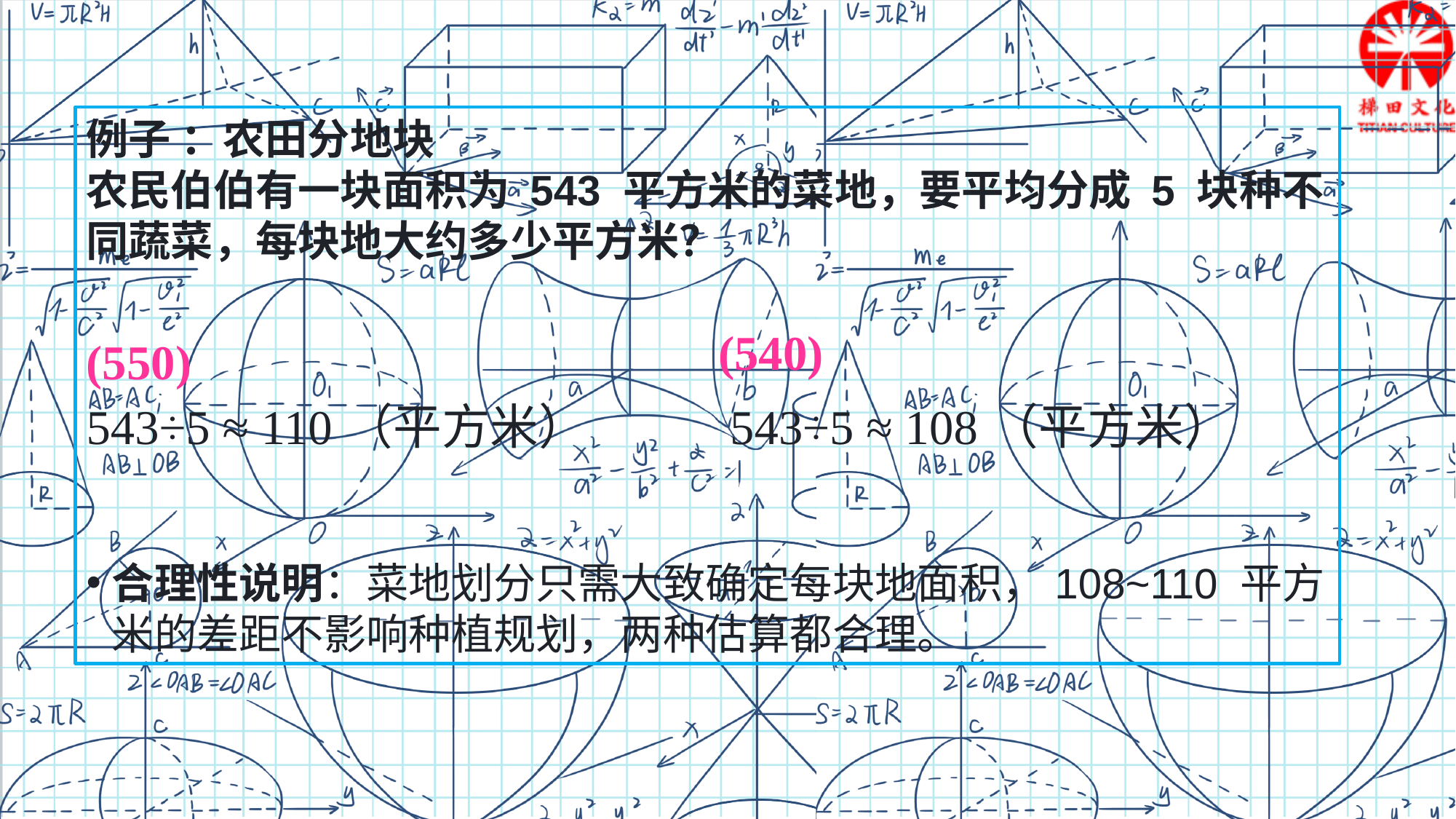

例子 ：农田分地块​
农民伯伯有一块面积为 543 平方米的菜地，要平均分成 5 块种不同蔬菜，每块地大约多少平方米？​

543÷5 ≈ 110（平方米）            543÷5 ≈ 108（平方米）

合理性说明：菜地划分只需大致确定每块地面积，108~110 平方米的差距不影响种植规划，两种估算都合理。
(540)
(550)